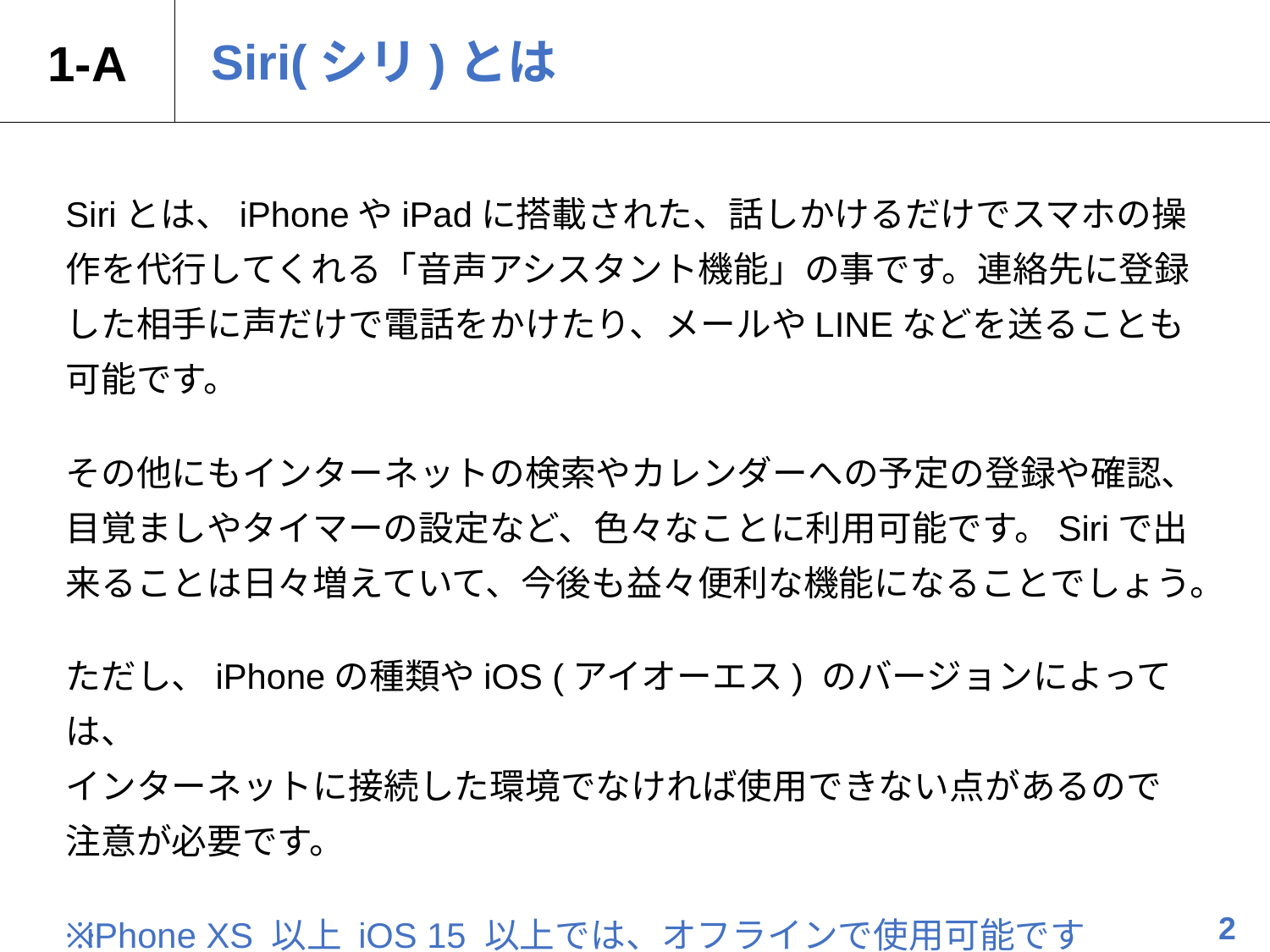

# 1-A
Siri(シリ)とは
Siriとは、iPhoneやiPadに搭載された、話しかけるだけでスマホの操作を代行してくれる「音声アシスタント機能」の事です。連絡先に登録した相手に声だけで電話をかけたり、メールやLINEなどを送ることも可能です。

その他にもインターネットの検索やカレンダーへの予定の登録や確認、
目覚ましやタイマーの設定など、色々なことに利用可能です。Siriで出来ることは日々増えていて、今後も益々便利な機能になることでしょう。

ただし、iPhoneの種類やiOS (アイオーエス) のバージョンによっては、
インターネットに接続した環境でなければ使用できない点があるので
注意が必要です。

※iPhone XS 以上 iOS 15 以上では、オフラインで使用可能です
2